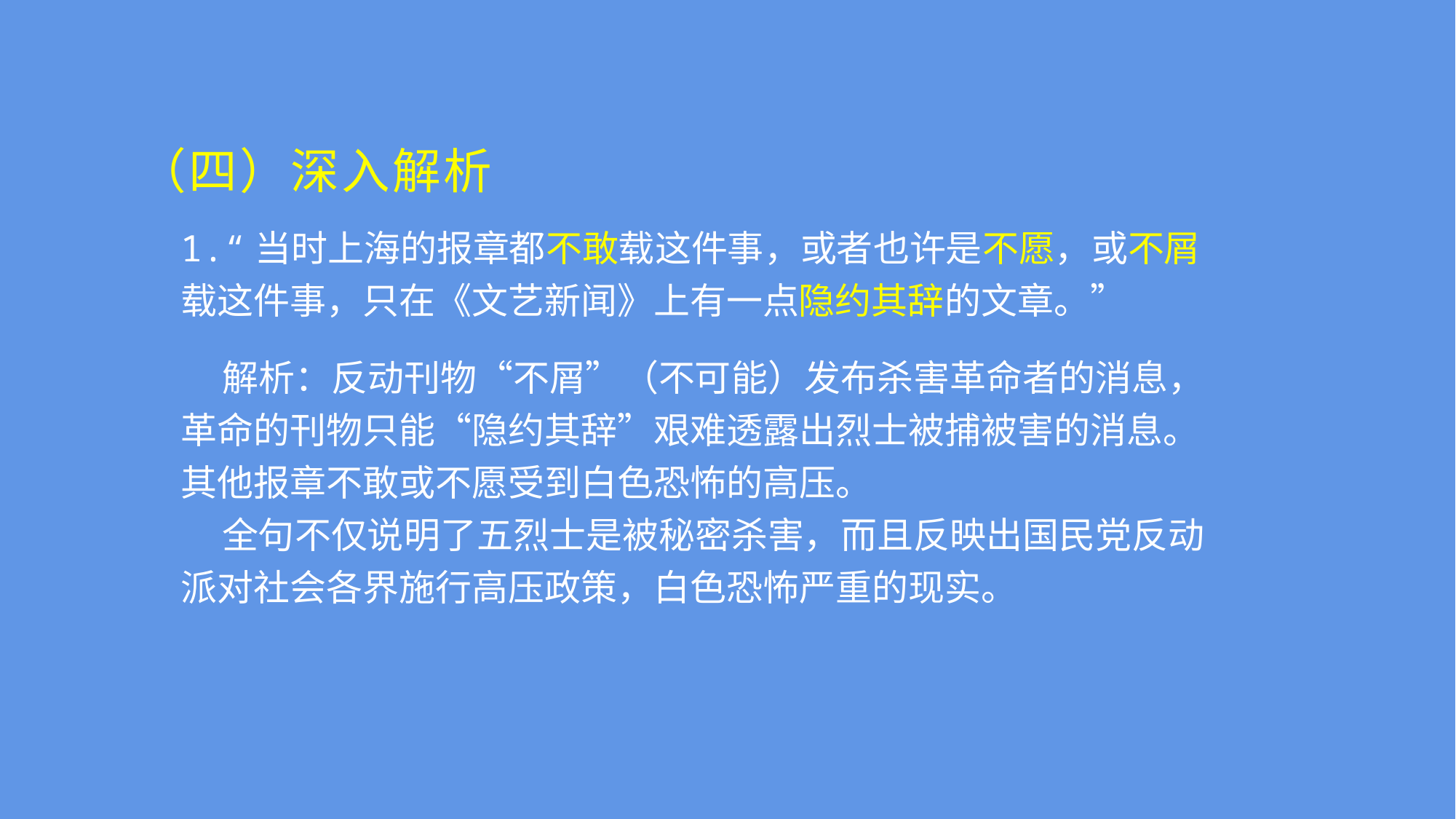

（四）深入解析
1.“当时上海的报章都不敢载这件事，或者也许是不愿，或不屑载这件事，只在《文艺新闻》上有一点隐约其辞的文章。”
    解析：反动刊物“不屑”（不可能）发布杀害革命者的消息，革命的刊物只能“隐约其辞”艰难透露出烈士被捕被害的消息。其他报章不敢或不愿受到白色恐怖的高压。
    全句不仅说明了五烈士是被秘密杀害，而且反映出国民党反动派对社会各界施行高压政策，白色恐怖严重的现实。